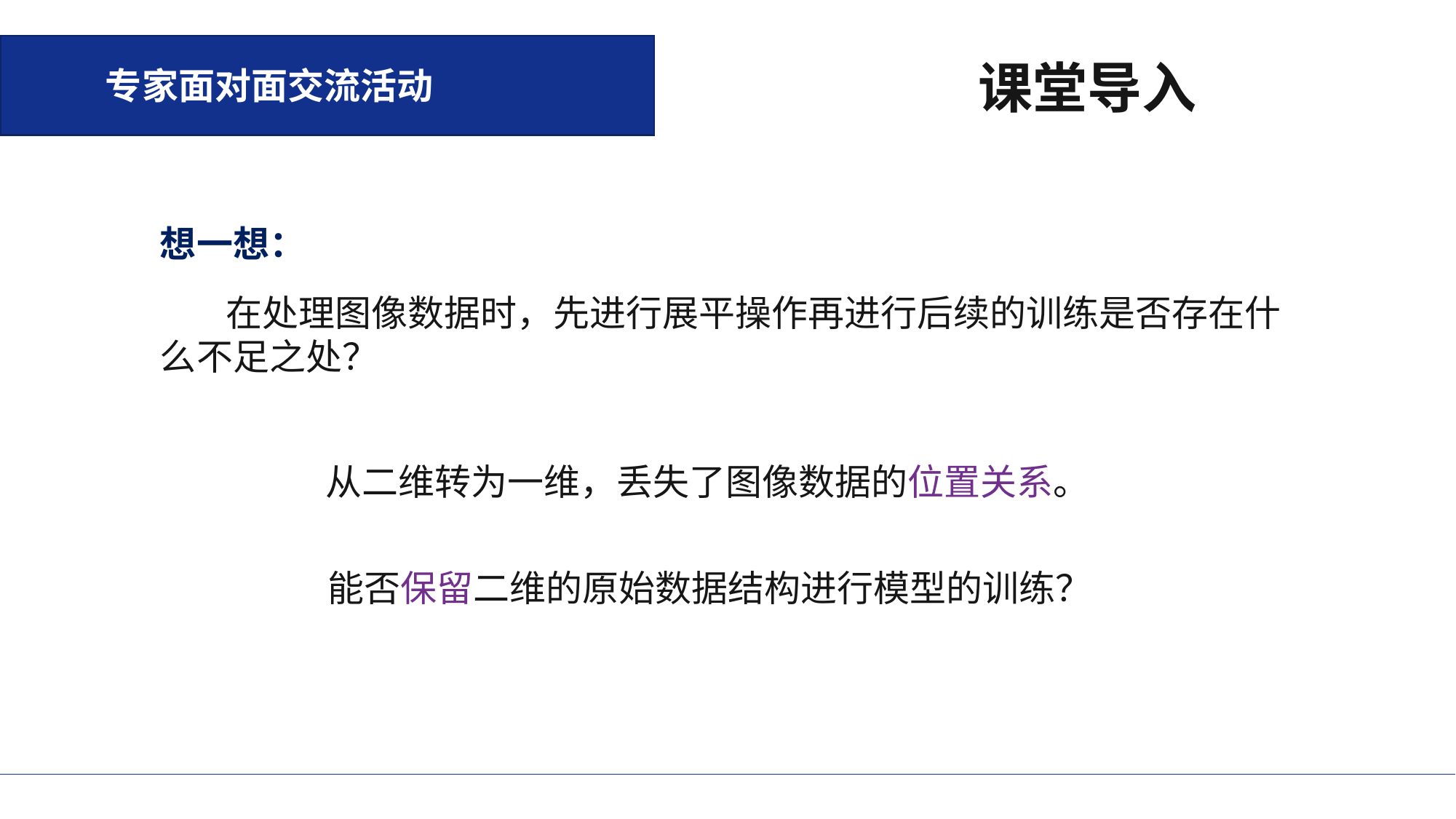

专家面对面交流活动
课堂导入
想一想：

       在处理图像数据时，先进行展平操作再进行后续的训练是否存在什么不足之处？
从二维转为一维，丢失了图像数据的位置关系。
能否保留二维的原始数据结构进行模型的训练？